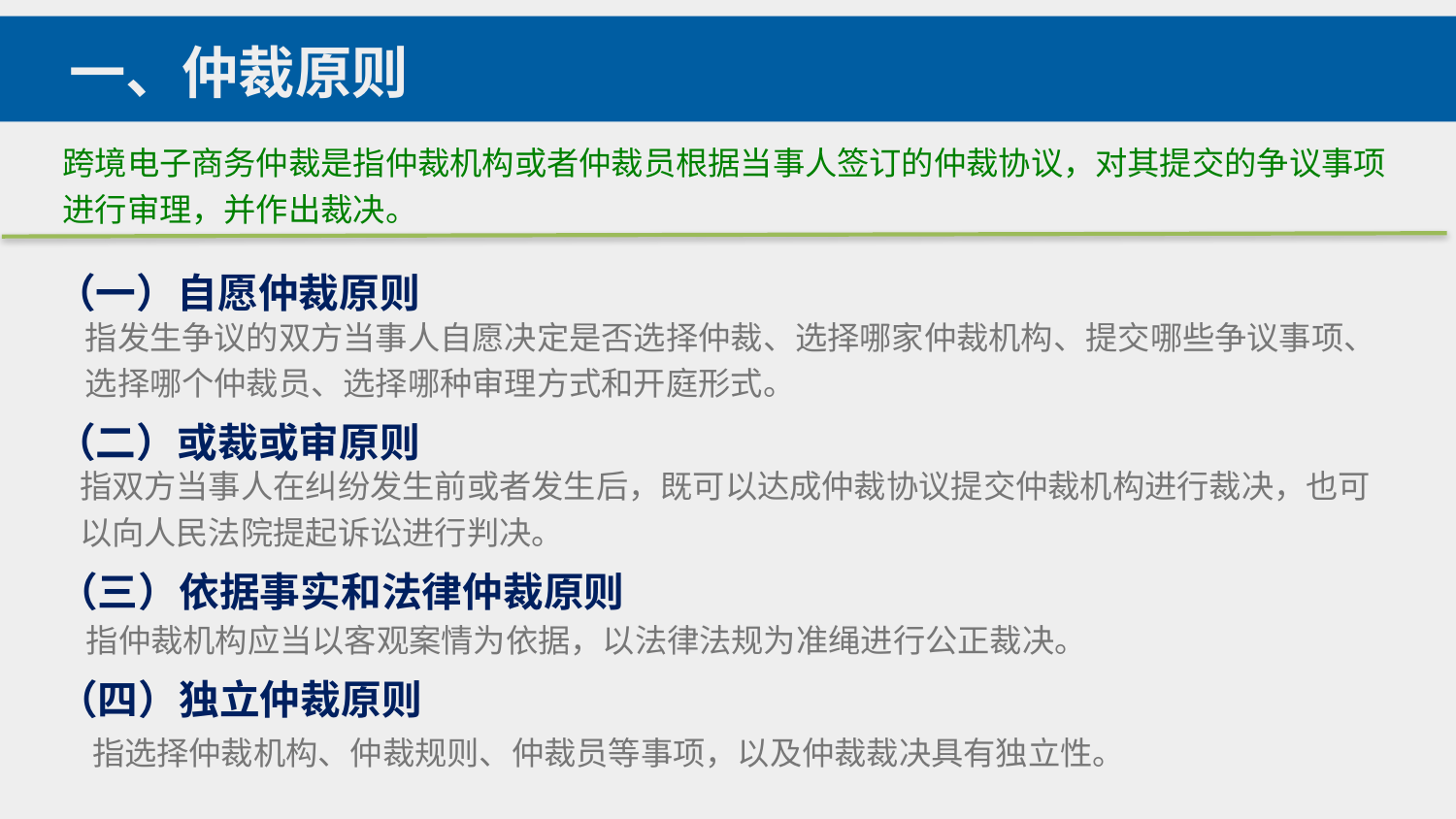

一、仲裁原则
跨境电子商务仲裁是指仲裁机构或者仲裁员根据当事人签订的仲裁协议，对其提交的争议事项进行审理，并作出裁决。
（一）自愿仲裁原则
指发生争议的双方当事人自愿决定是否选择仲裁、选择哪家仲裁机构、提交哪些争议事项、选择哪个仲裁员、选择哪种审理方式和开庭形式。
（二）或裁或审原则
指双方当事人在纠纷发生前或者发生后，既可以达成仲裁协议提交仲裁机构进行裁决，也可以向人民法院提起诉讼进行判决。
（三）依据事实和法律仲裁原则
指仲裁机构应当以客观案情为依据，以法律法规为准绳进行公正裁决。
（四）独立仲裁原则
指选择仲裁机构、仲裁规则、仲裁员等事项，以及仲裁裁决具有独立性。